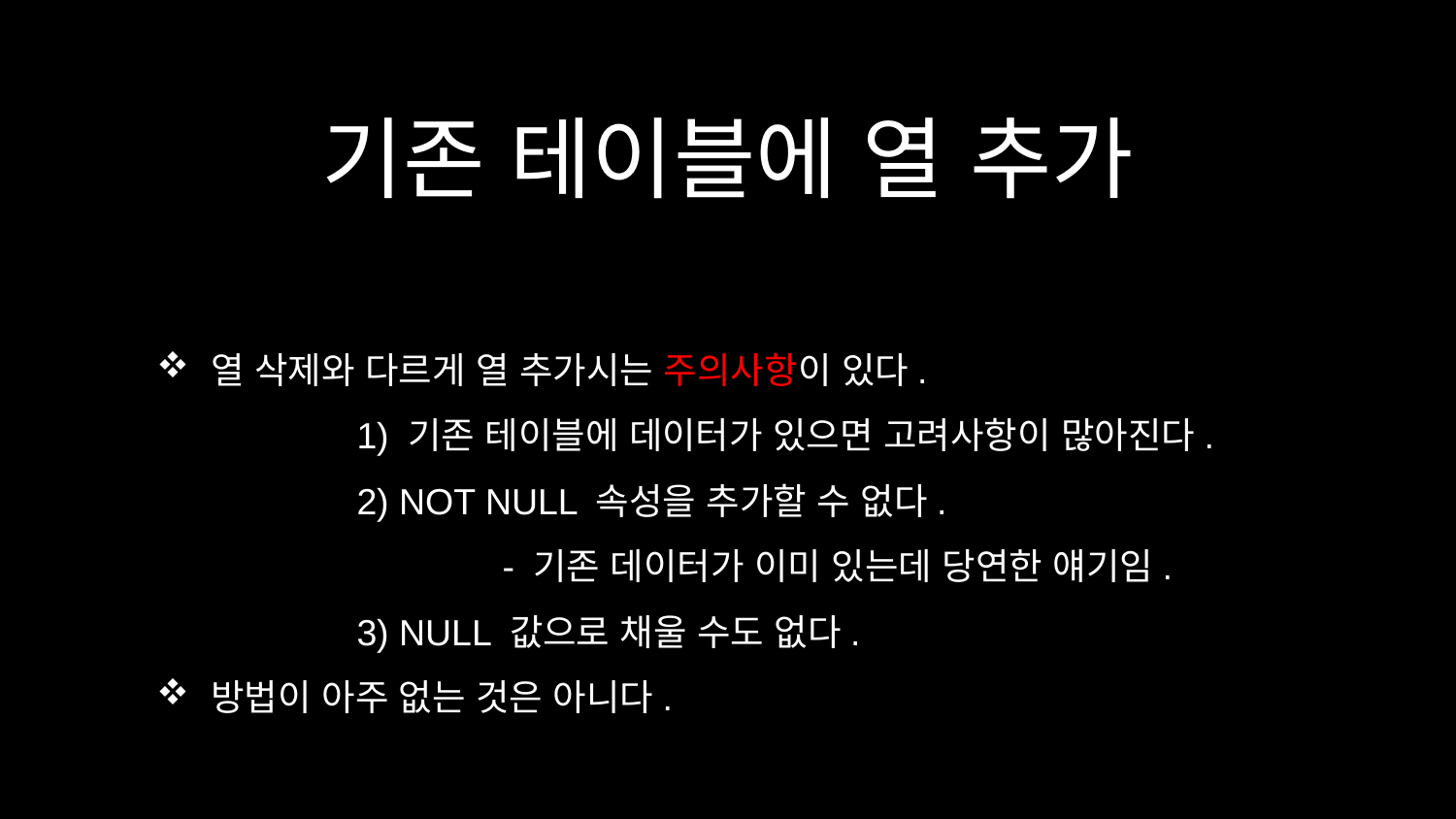

# 기존 테이블에 열 추가
열 삭제와 다르게 열 추가시는 주의사항이 있다.
	1) 기존 테이블에 데이터가 있으면 고려사항이 많아진다.
	2) NOT NULL 속성을 추가할 수 없다.
		- 기존 데이터가 이미 있는데 당연한 얘기임.
	3) NULL 값으로 채울 수도 없다.
방법이 아주 없는 것은 아니다.